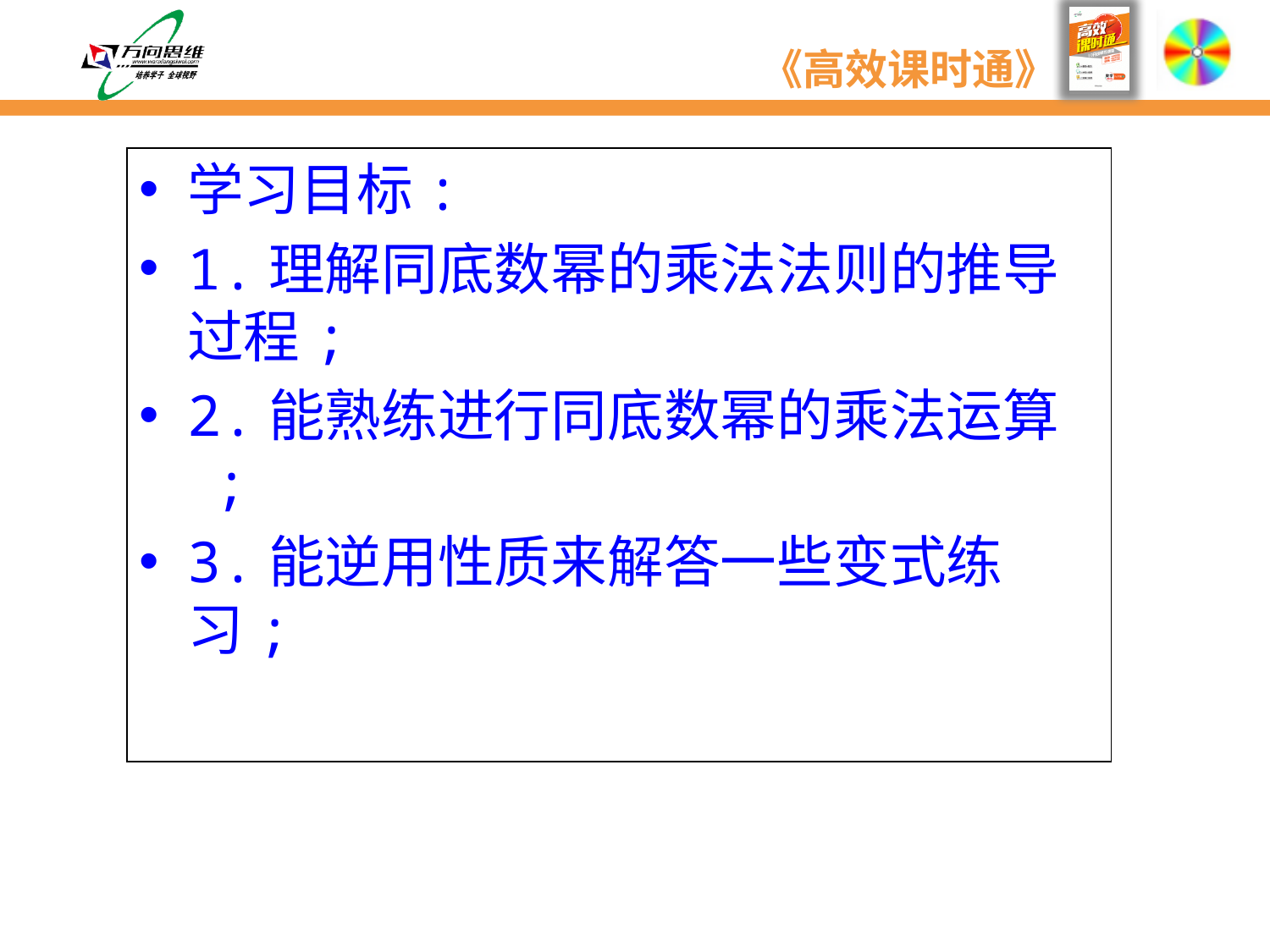

学习目标:
1.理解同底数幂的乘法法则的推导过程;
2.能熟练进行同底数幂的乘法运算 ;
3.能逆用性质来解答一些变式练习;